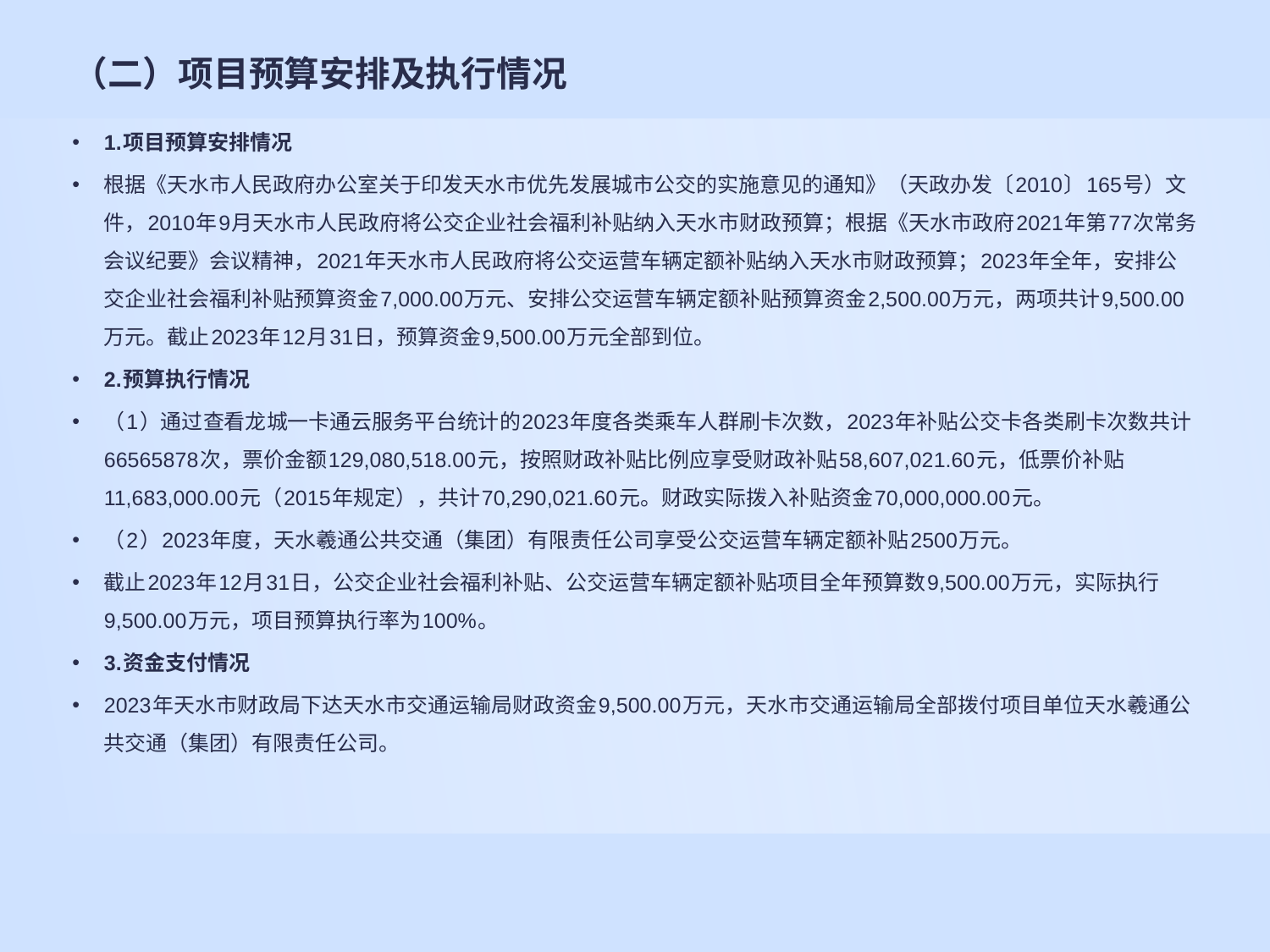

# （二）项目预算安排及执行情况
1.项目预算安排情况
根据《天水市人民政府办公室关于印发天水市优先发展城市公交的实施意见的通知》（天政办发〔2010〕165号）文件，2010年9月天水市人民政府将公交企业社会福利补贴纳入天水市财政预算；根据《天水市政府2021年第77次常务会议纪要》会议精神，2021年天水市人民政府将公交运营车辆定额补贴纳入天水市财政预算；2023年全年，安排公交企业社会福利补贴预算资金7,000.00万元、安排公交运营车辆定额补贴预算资金2,500.00万元，两项共计9,500.00万元。截止2023年12月31日，预算资金9,500.00万元全部到位。
2.预算执行情况
（1）通过查看龙城一卡通云服务平台统计的2023年度各类乘车人群刷卡次数，2023年补贴公交卡各类刷卡次数共计66565878次，票价金额129,080,518.00元，按照财政补贴比例应享受财政补贴58,607,021.60元，低票价补贴11,683,000.00元（2015年规定），共计70,290,021.60元。财政实际拨入补贴资金70,000,000.00元。
（2）2023年度，天水羲通公共交通（集团）有限责任公司享受公交运营车辆定额补贴2500万元。
截止2023年12月31日，公交企业社会福利补贴、公交运营车辆定额补贴项目全年预算数9,500.00万元，实际执行9,500.00万元，项目预算执行率为100%。
3.资金支付情况
2023年天水市财政局下达天水市交通运输局财政资金9,500.00万元，天水市交通运输局全部拨付项目单位天水羲通公共交通（集团）有限责任公司。